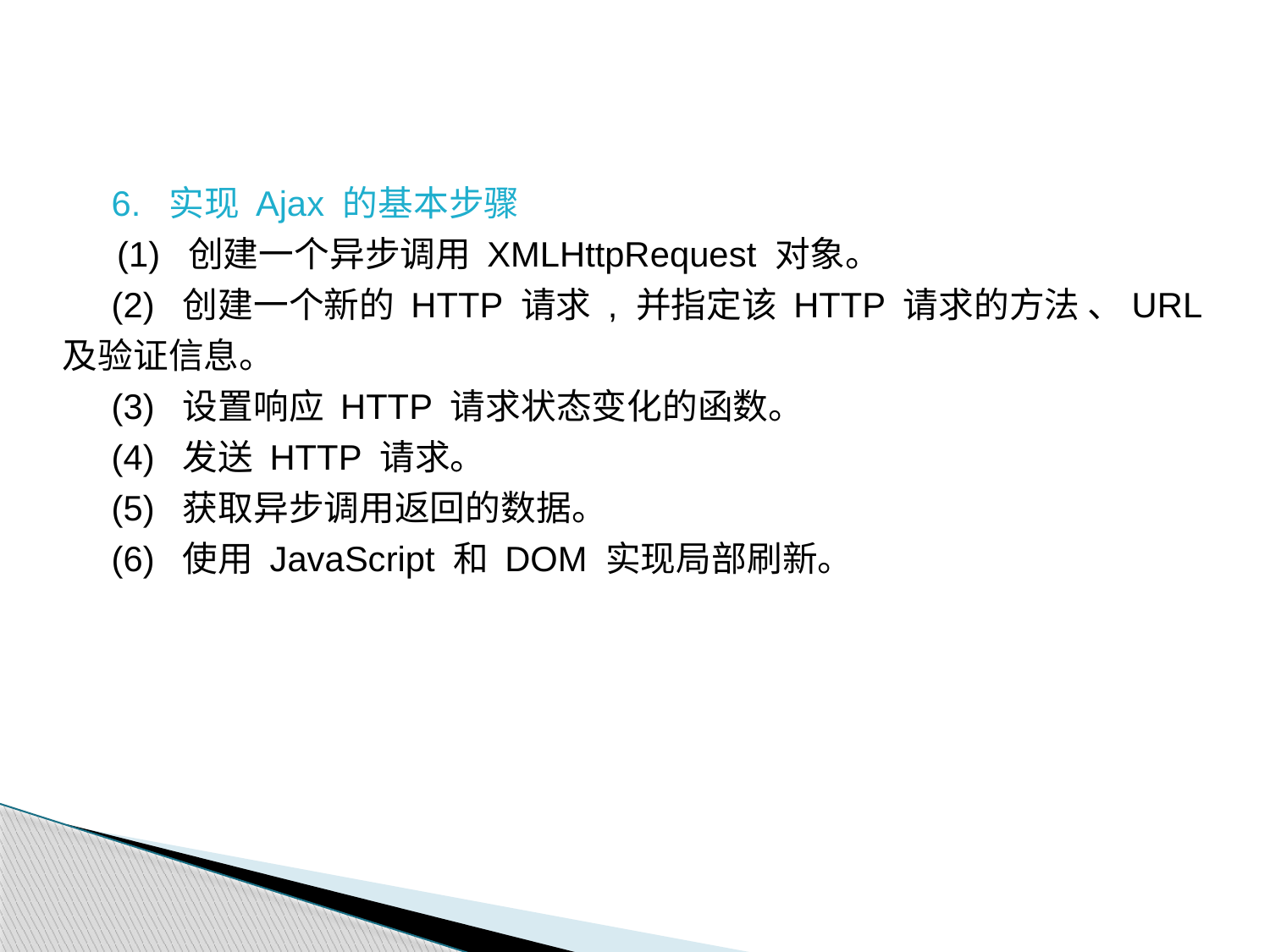

6.  实现 Ajax 的基本步骤
       (1)  创建一个异步调用 XMLHttpRequest 对象。
     (2)  创建一个新的 HTTP 请求 , 并指定该 HTTP 请求的方法 、URL 及验证信息。
     (3)  设置响应 HTTP 请求状态变化的函数。
     (4)  发送 HTTP 请求。
     (5)  获取异步调用返回的数据。
     (6)  使用 JavaScript 和 DOM 实现局部刷新。